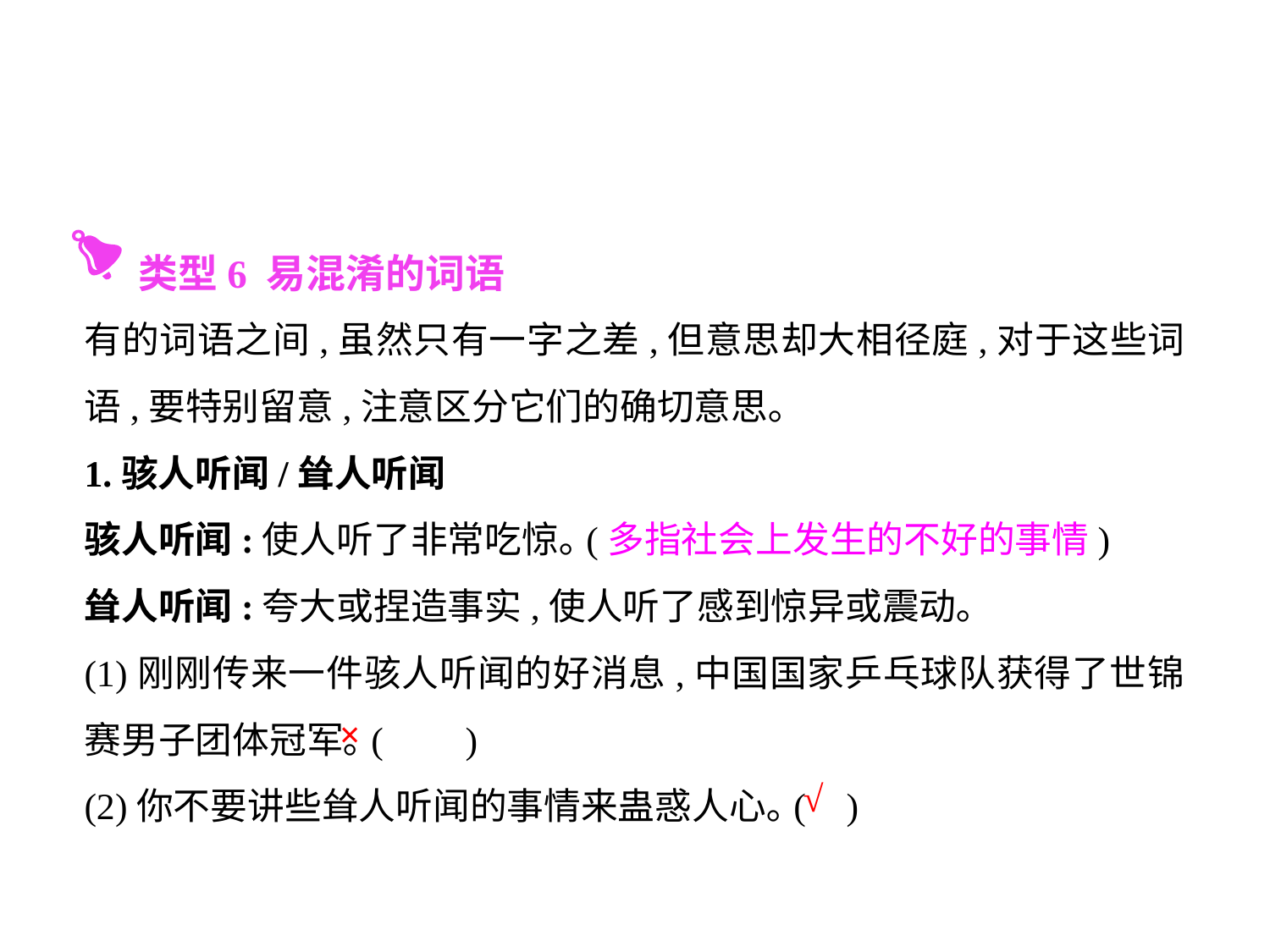

类型6 易混淆的词语

有的词语之间,虽然只有一字之差,但意思却大相径庭,对于这些词语,要特别留意,注意区分它们的确切意思｡
1.骇人听闻/耸人听闻
骇人听闻:使人听了非常吃惊｡(多指社会上发生的不好的事情)
耸人听闻:夸大或捏造事实,使人听了感到惊异或震动｡
(1)刚刚传来一件骇人听闻的好消息,中国国家乒乓球队获得了世锦赛男子团体冠军｡(	)
(2)你不要讲些耸人听闻的事情来蛊惑人心｡(	)
×
√